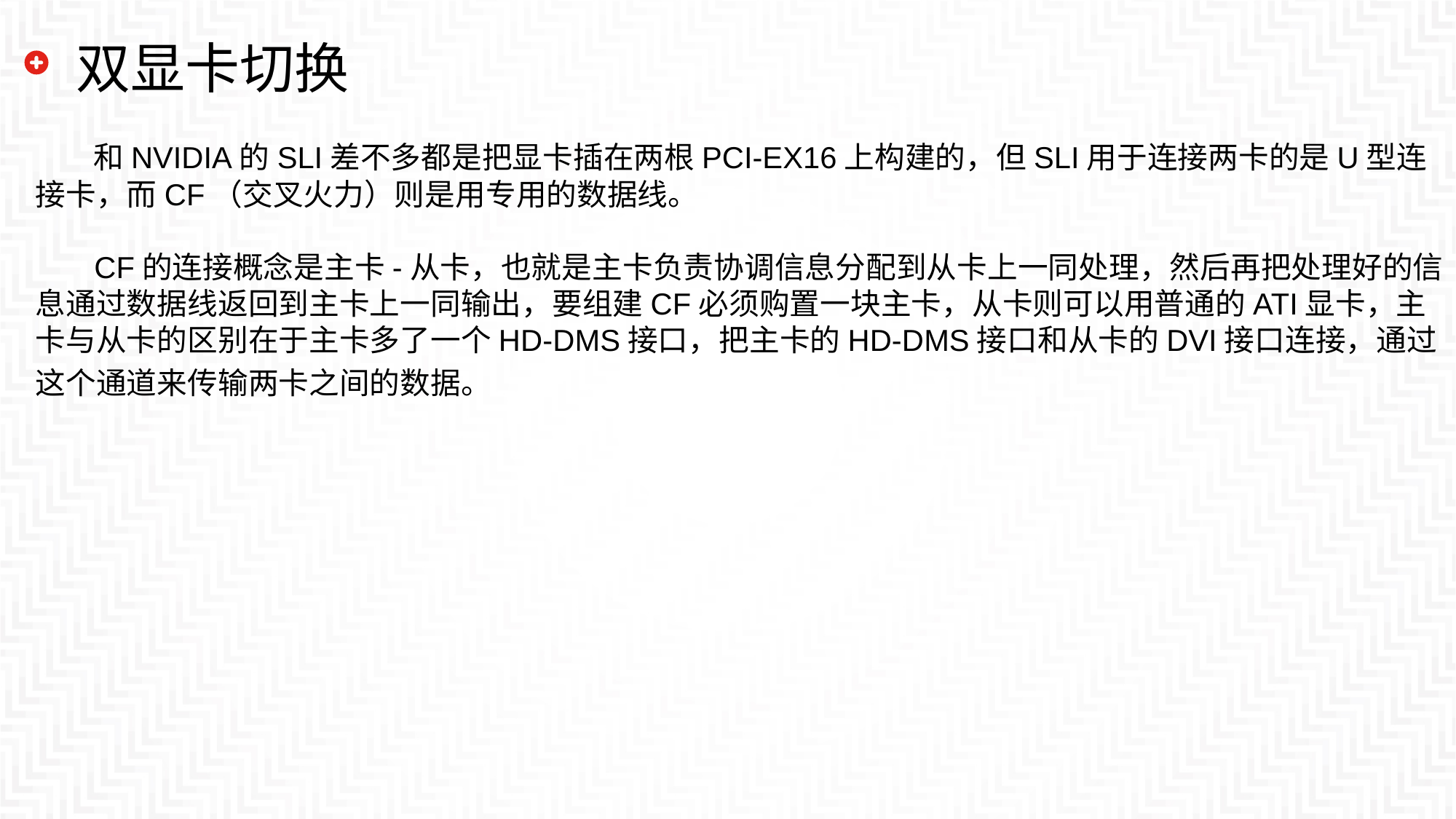

双显卡切换
      和NVIDIA的SLI差不多都是把显卡插在两根PCI-EX16上构建的，但SLI用于连接两卡的是U型连接卡，而CF（交叉火力）则是用专用的数据线。

       CF的连接概念是主卡-从卡，也就是主卡负责协调信息分配到从卡上一同处理，然后再把处理好的信息通过数据线返回到主卡上一同输出，要组建CF必须购置一块主卡，从卡则可以用普通的ATI显卡，主卡与从卡的区别在于主卡多了一个HD-DMS接口，把主卡的HD-DMS接口和从卡的DVI接口连接，通过这个通道来传输两卡之间的数据。